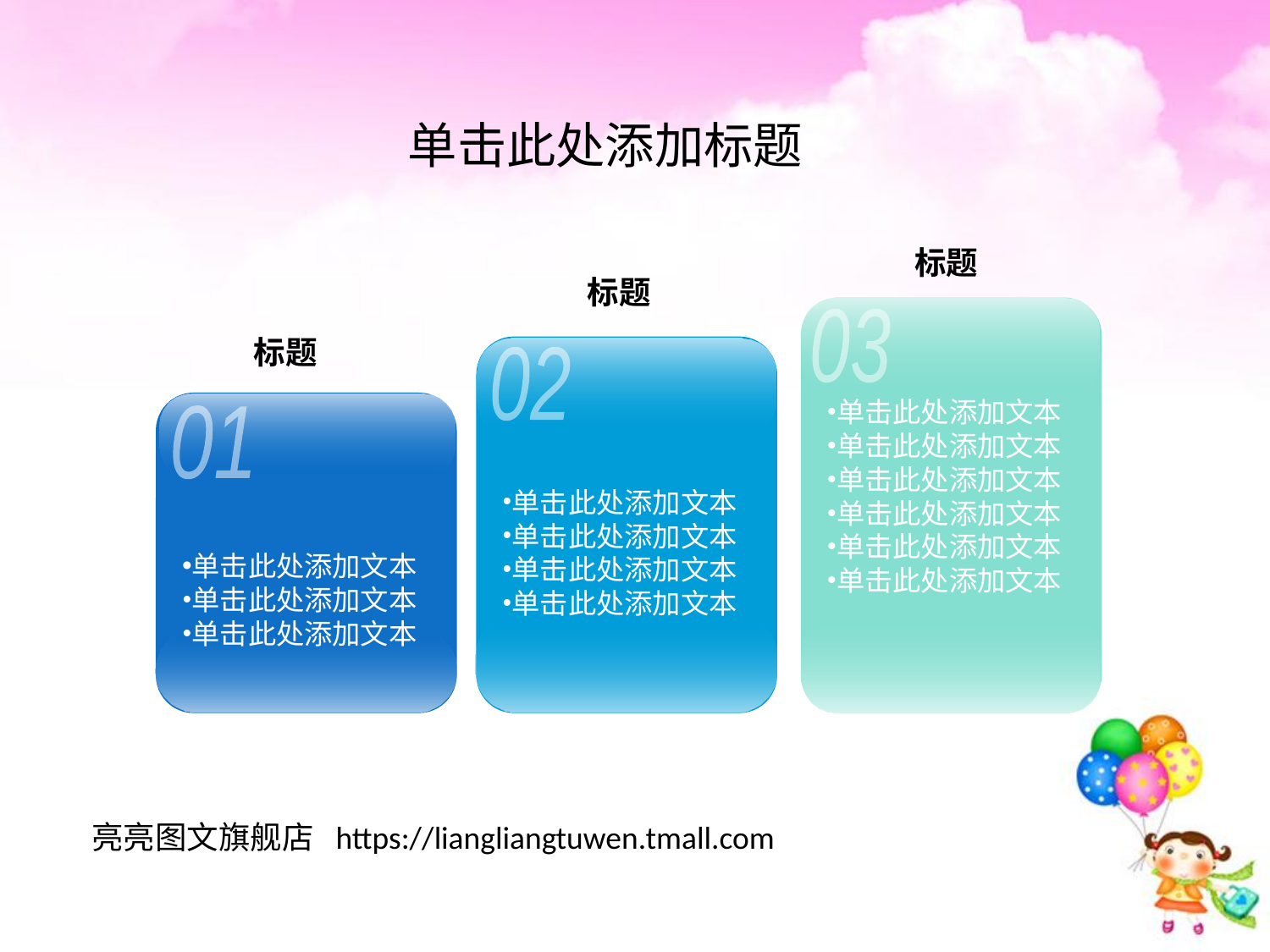

单击此处添加标题
标题
标题

03
标题

02
单击此处添加文本
单击此处添加文本
单击此处添加文本
单击此处添加文本
单击此处添加文本
单击此处添加文本

01
单击此处添加文本
单击此处添加文本
单击此处添加文本
单击此处添加文本
单击此处添加文本
单击此处添加文本
单击此处添加文本

亮亮图文旗舰店  https://liangliangtuwen.tmall.com